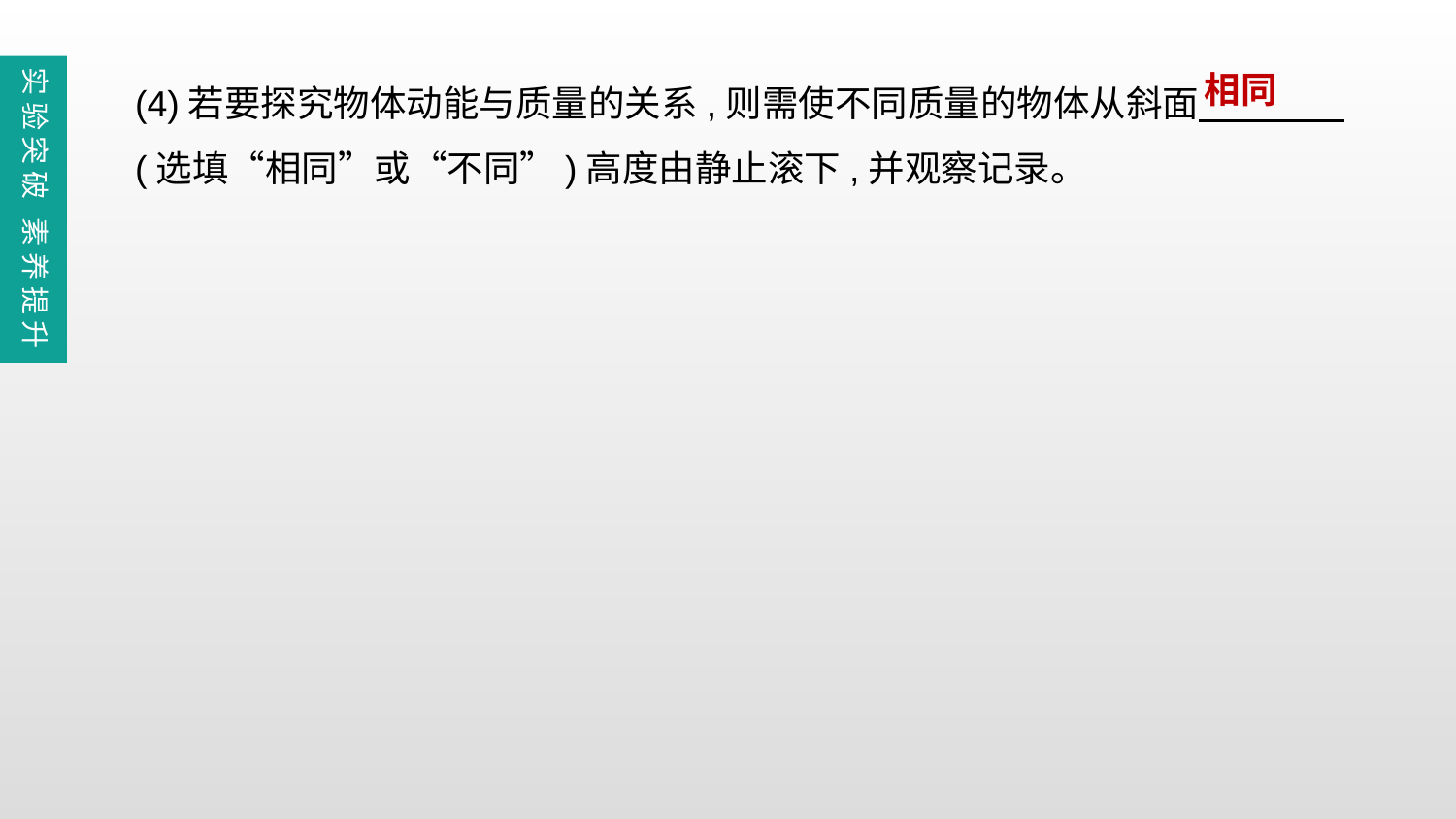

(4)若要探究物体动能与质量的关系,则需使不同质量的物体从斜面　　　　(选填“相同”或“不同”)高度由静止滚下,并观察记录。

实验突破 素养提升
相同